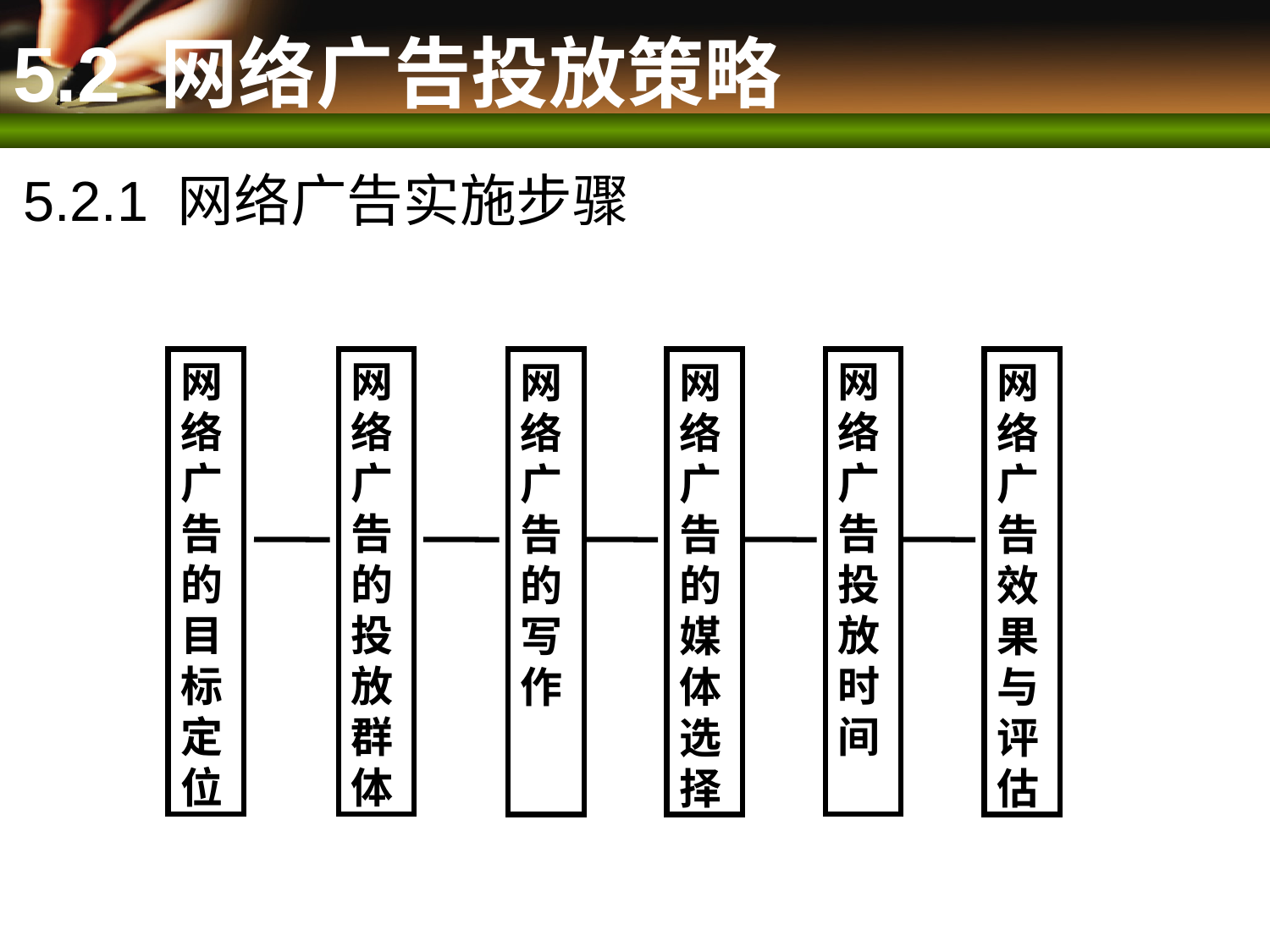

# 5.2 网络广告投放策略
5.2.1 网络广告实施步骤

网络广告的目标定位

网络广告的投放群体
网络广告投放时间
网络广告的写作

网络广告效果与评估

网络广告的媒体选择